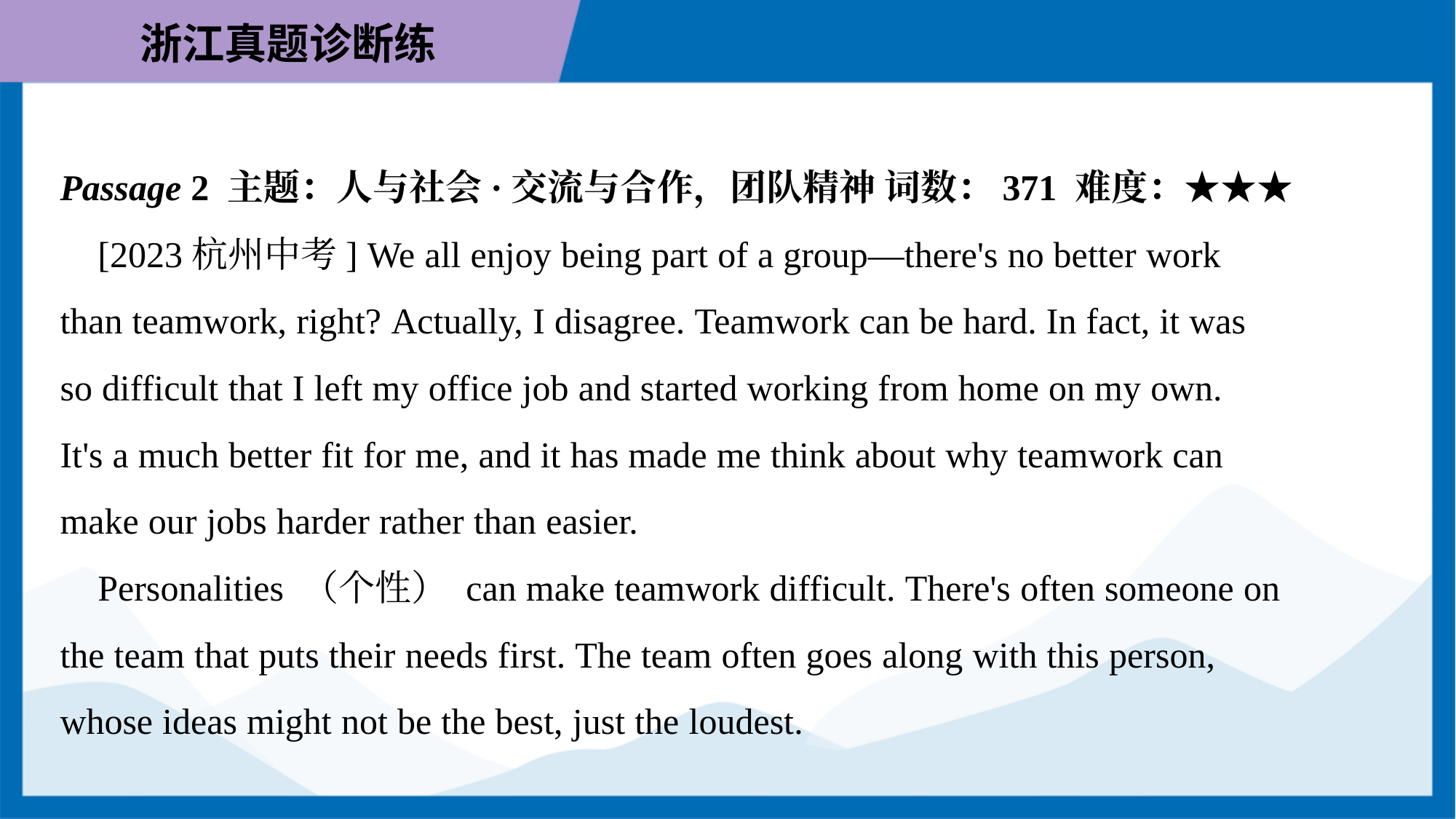

Passage 2 主题：人与社会·交流与合作，团队精神 词数：371 难度：★★★
    [2023杭州中考] We all enjoy being part of a group—there's no better work
than teamwork, right? Actually, I disagree. Teamwork can be hard. In fact, it was
so difficult that I left my office job and started working from home on my own.
It's a much better fit for me, and it has made me think about why teamwork can
make our jobs harder rather than easier.
    Personalities （个性） can make teamwork difficult. There's often someone on
the team that puts their needs first. The team often goes along with this person,
whose ideas might not be the best, just the loudest.